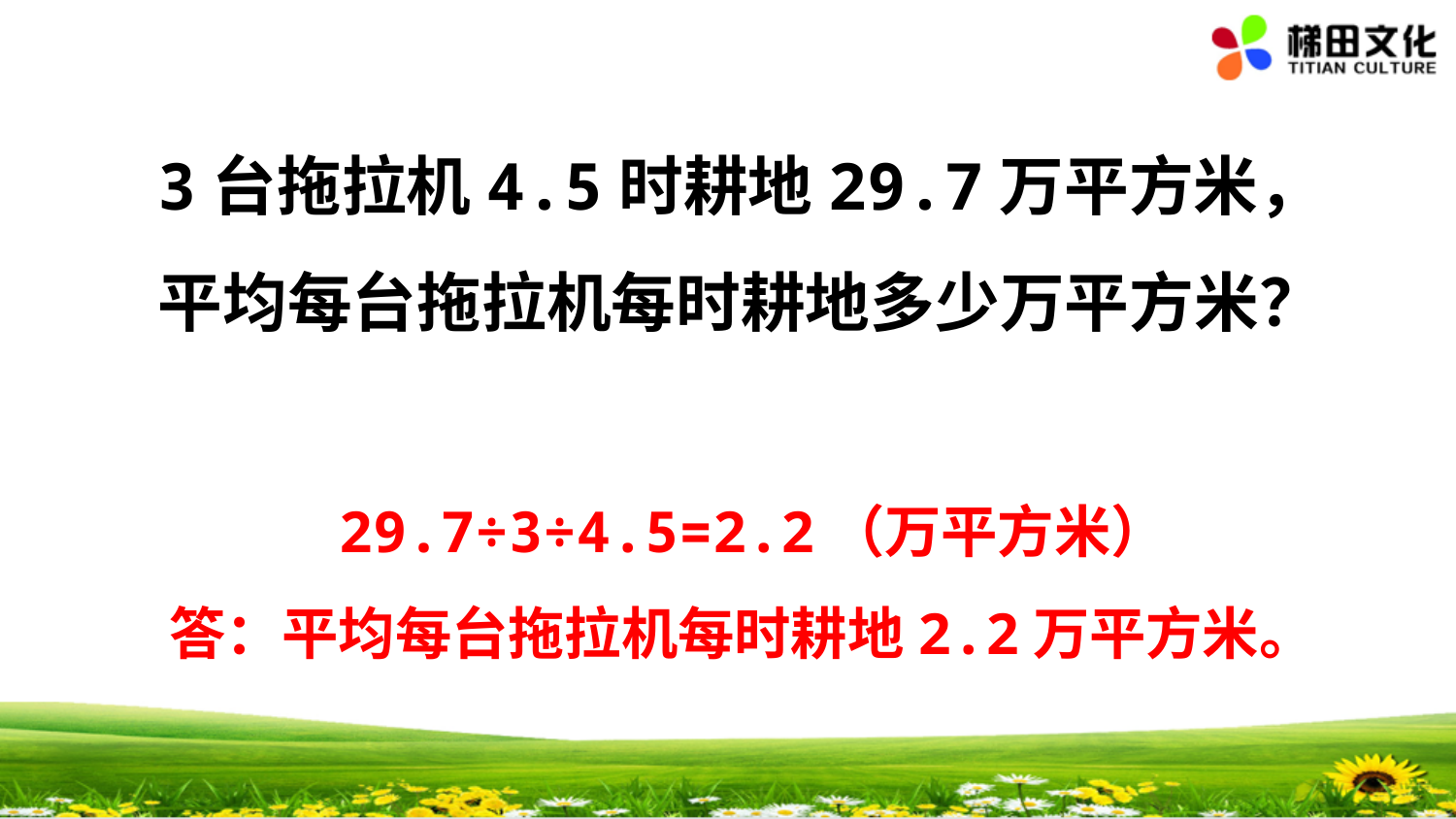

3台拖拉机4.5时耕地29.7万平方米，平均每台拖拉机每时耕地多少万平方米？
     29.7÷3÷4.5=2.2（万平方米）
答：平均每台拖拉机每时耕地2.2万平方米。